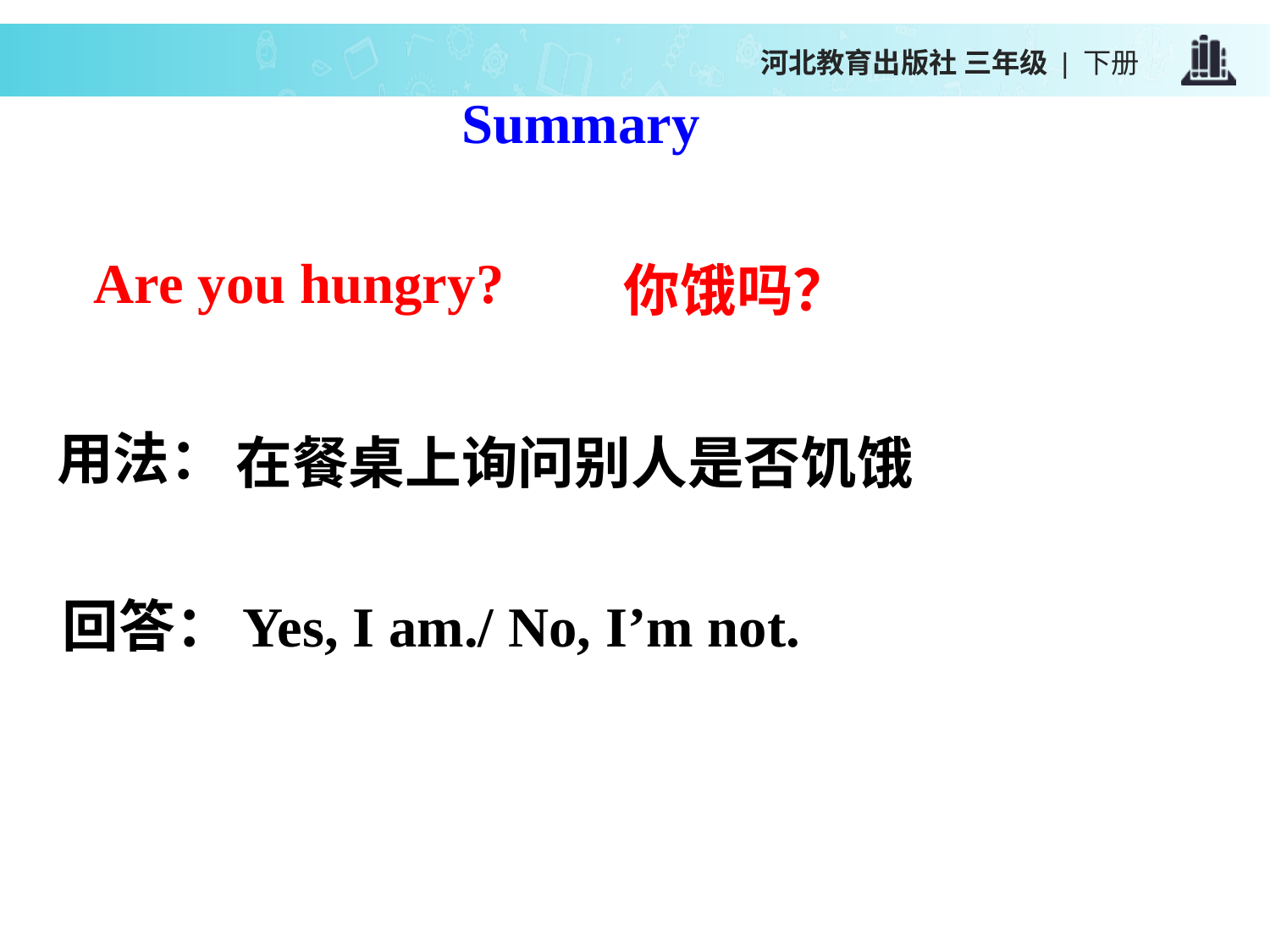

河北教育出版社 三年级 | 下册
Summary
Are you hungry?
你饿吗？
在餐桌上询问别人是否饥饿
用法：
回答：
Yes, I am./ No, I’m not.